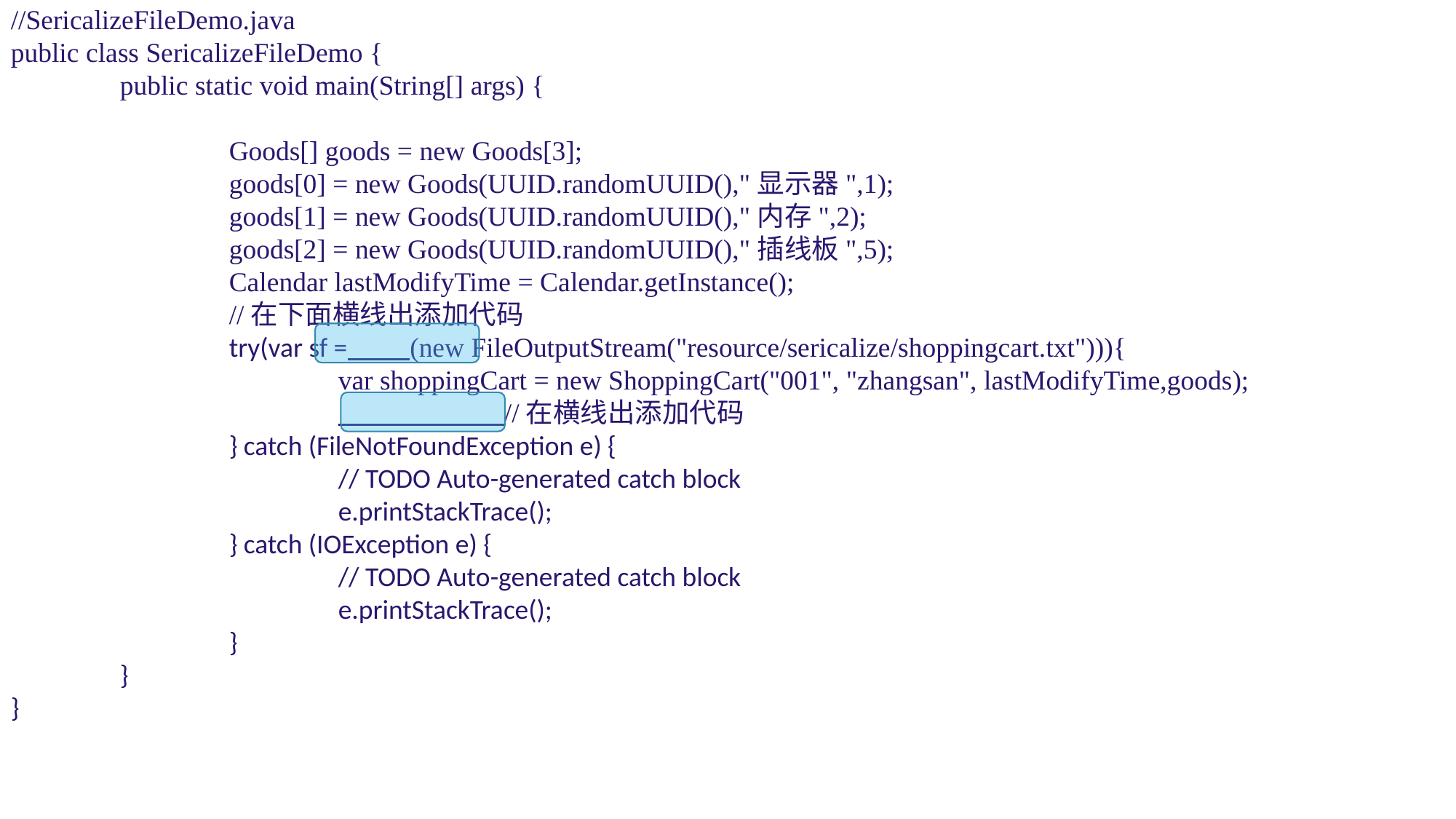

//SericalizeFileDemo.javapublic class SericalizeFileDemo {	public static void main(String[] args) {				Goods[] goods = new Goods[3];		goods[0] = new Goods(UUID.randomUUID(),"显示器",1);		goods[1] = new Goods(UUID.randomUUID(),"内存",2);		goods[2] = new Goods(UUID.randomUUID(),"插线板",5);		Calendar lastModifyTime = Calendar.getInstance();				//在下面横线出添加代码		try(var sf =         (new FileOutputStream("resource/sericalize/shoppingcart.txt"))){			var shoppingCart = new ShoppingCart("001", "zhangsan", lastModifyTime,goods);			                        //在横线出添加代码		} catch (FileNotFoundException e) {			// TODO Auto-generated catch block			e.printStackTrace();		} catch (IOException e) {			// TODO Auto-generated catch block			e.printStackTrace();		}	}}